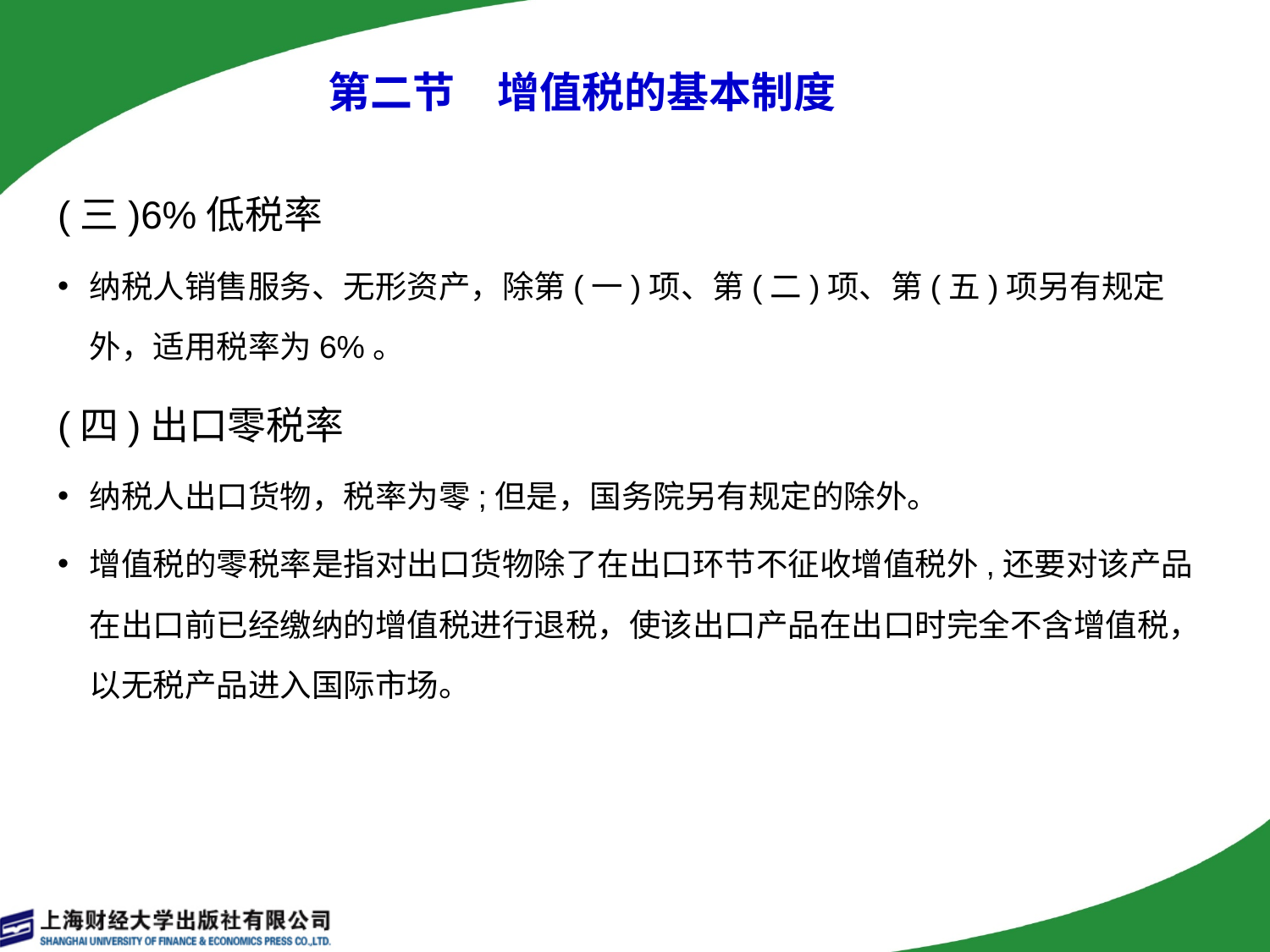

第二节　增值税的基本制度
(三)6%低税率
纳税人销售服务、无形资产，除第(一)项、第(二)项、第(五)项另有规定外，适用税率为6%。
(四)出口零税率
纳税人出口货物，税率为零;但是，国务院另有规定的除外。
增值税的零税率是指对出口货物除了在出口环节不征收增值税外,还要对该产品在出口前已经缴纳的增值税进行退税，使该出口产品在出口时完全不含增值税，以无税产品进入国际市场。